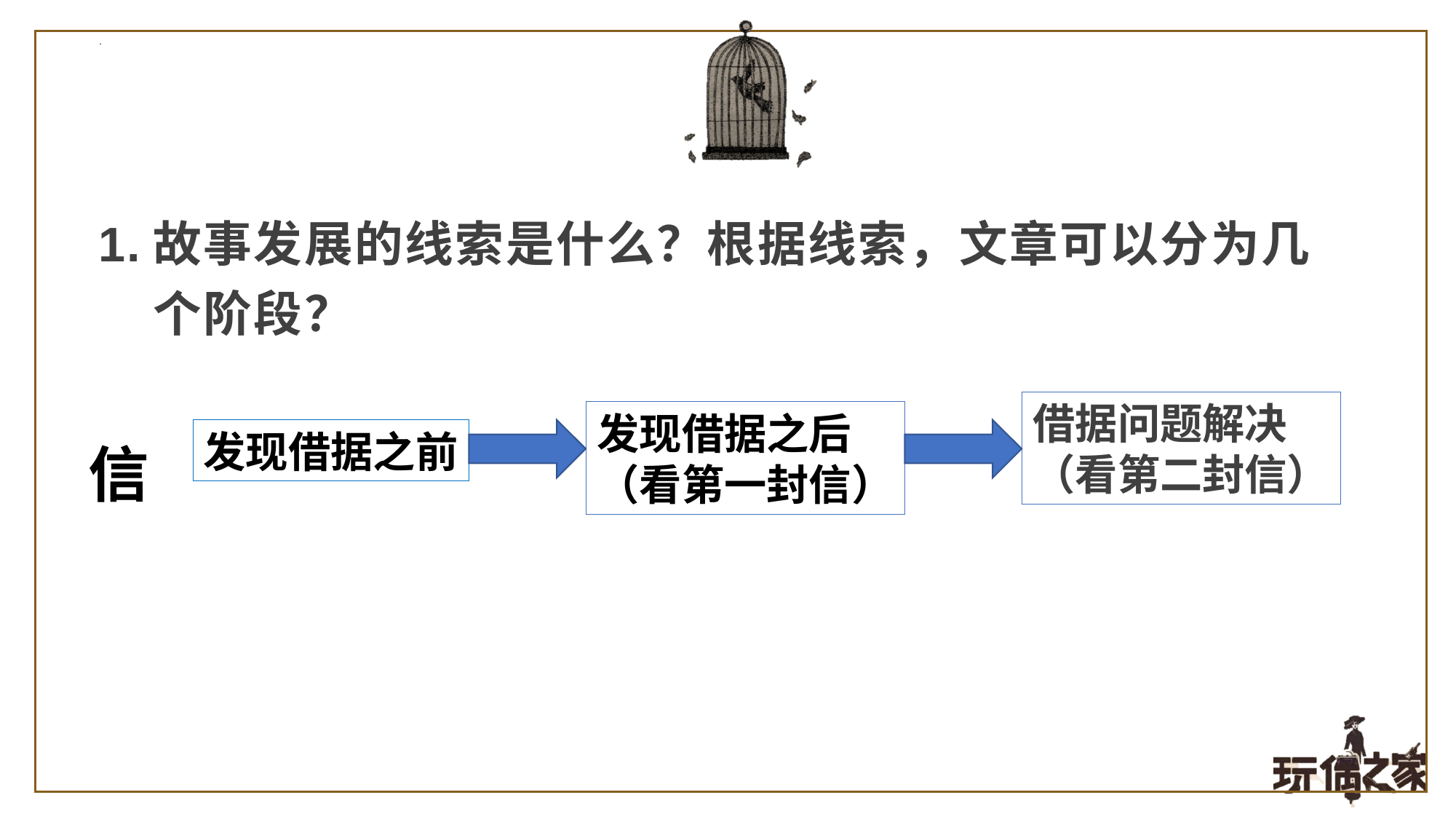

故事发展的线索是什么？根据线索，文章可以分为几个阶段？

借据问题解决
（看第二封信）
发现借据之后
（看第一封信）
发现借据之前

信